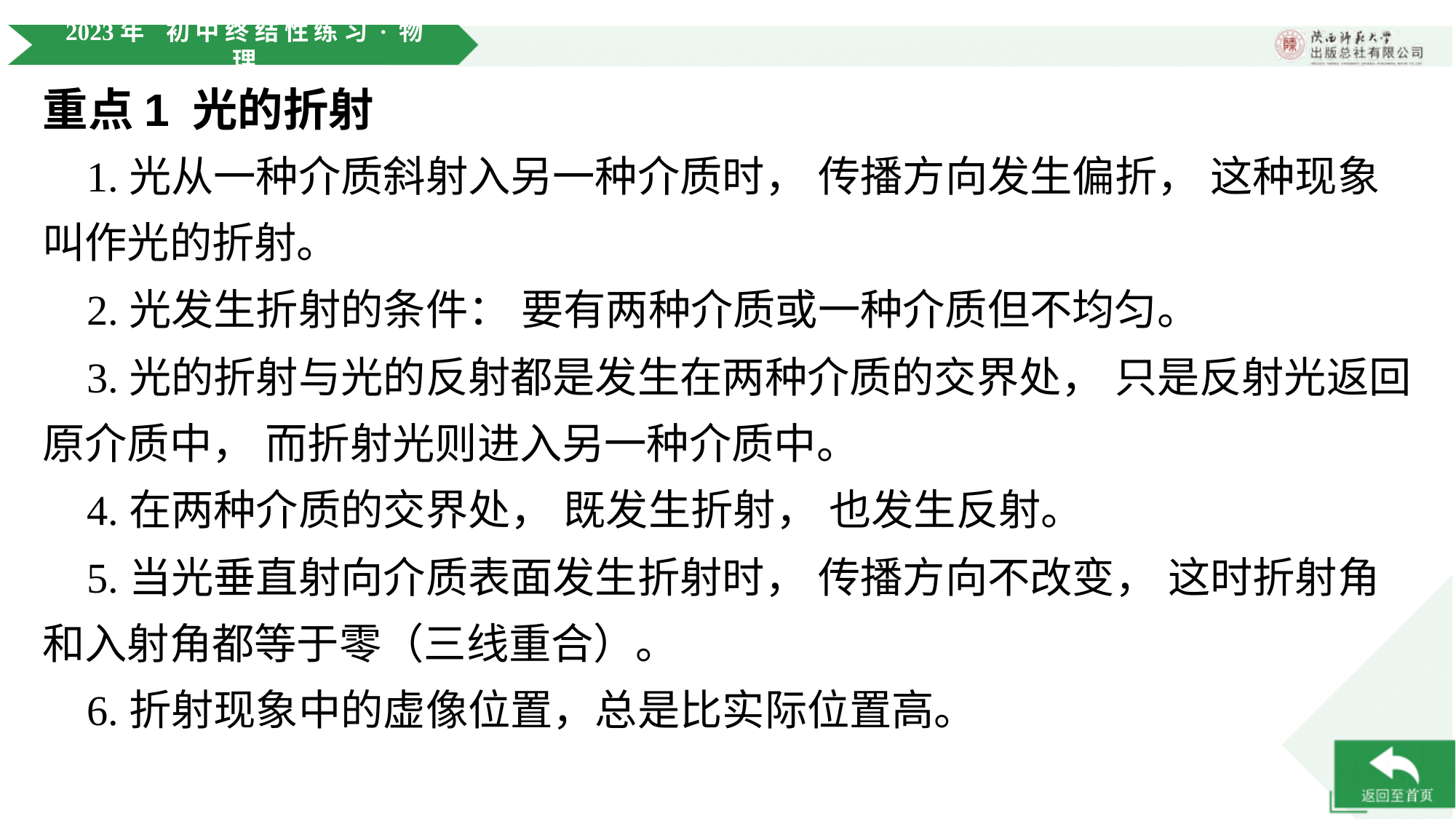

重点1 光的折射
    1.光从一种介质斜射入另一种介质时， 传播方向发生偏折， 这种现象叫作光的折射。
    2.光发生折射的条件： 要有两种介质或一种介质但不均匀。
    3.光的折射与光的反射都是发生在两种介质的交界处， 只是反射光返回原介质中， 而折射光则进入另一种介质中。
    4.在两种介质的交界处， 既发生折射， 也发生反射。
    5.当光垂直射向介质表面发生折射时， 传播方向不改变， 这时折射角和入射角都等于零（三线重合）。
    6.折射现象中的虚像位置，总是比实际位置高。